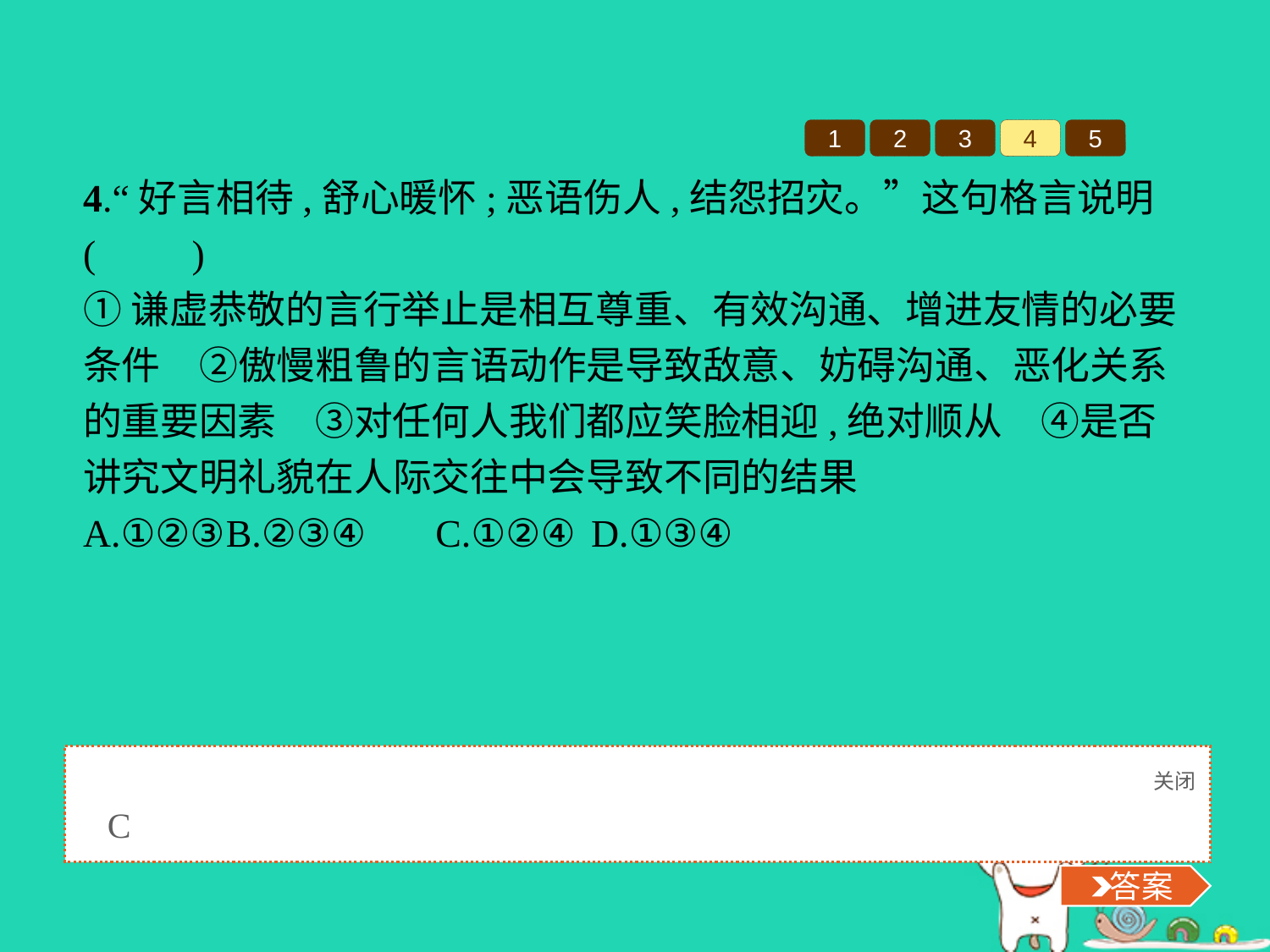

1
2
3
4
5
4.“好言相待,舒心暖怀;恶语伤人,结怨招灾。”这句格言说明(　　)
①谦虚恭敬的言行举止是相互尊重、有效沟通、增进友情的必要条件　②傲慢粗鲁的言语动作是导致敌意、妨碍沟通、恶化关系的重要因素　③对任何人我们都应笑脸相迎,绝对顺从　④是否讲究文明礼貌在人际交往中会导致不同的结果
A.①②③	B.②③④	C.①②④	D.①③④

关闭
  答案

C
  答案